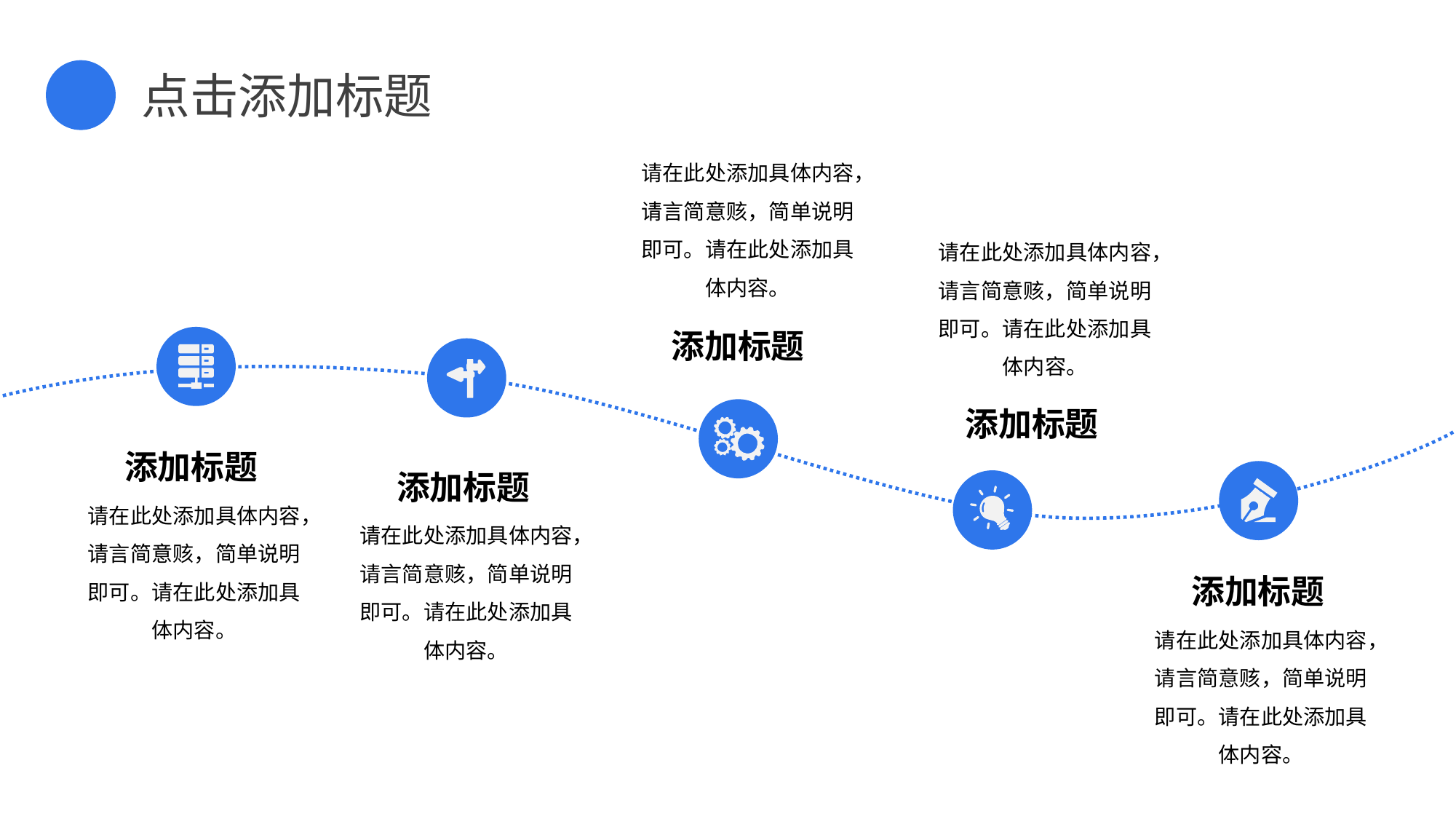

点击添加标题
请在此处添加具体内容，请言简意赅，简单说明即可。请在此处添加具体内容。
添加标题
请在此处添加具体内容，请言简意赅，简单说明即可。请在此处添加具体内容。
添加标题

添加标题
请在此处添加具体内容，请言简意赅，简单说明即可。请在此处添加具体内容。
添加标题
请在此处添加具体内容，请言简意赅，简单说明即可。请在此处添加具体内容。

添加标题
请在此处添加具体内容，请言简意赅，简单说明即可。请在此处添加具体内容。